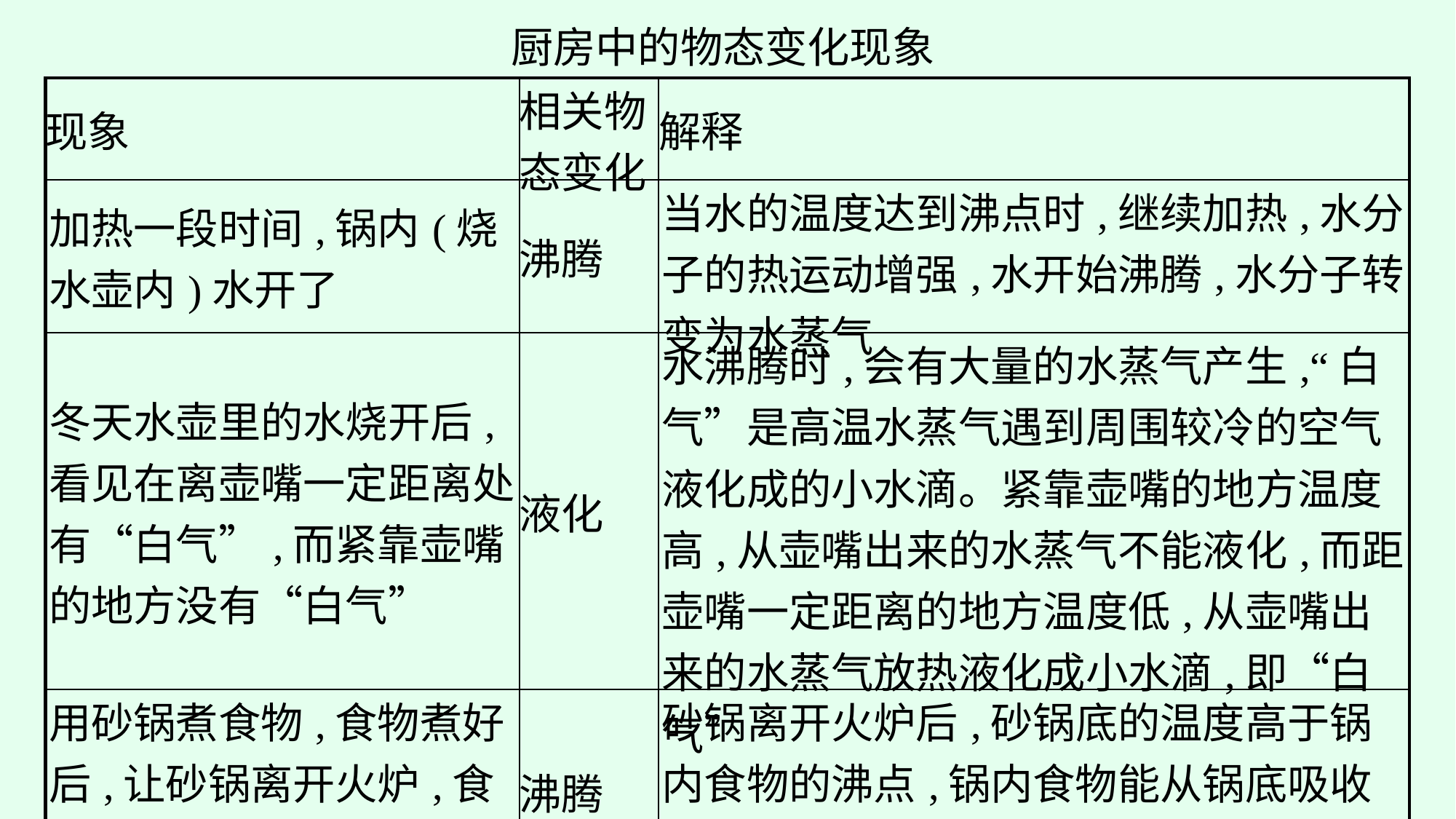

厨房中的物态变化现象
| 现象 | 相关物态变化 | 解释 |
| --- | --- | --- |
| 加热一段时间,锅内(烧水壶内)水开了 | 沸腾 | 当水的温度达到沸点时,继续加热,水分子的热运动增强,水开始沸腾,水分子转变为水蒸气 |
| 冬天水壶里的水烧开后,看见在离壶嘴一定距离处有“白气”,而紧靠壶嘴的地方没有“白气” | 液化 | 水沸腾时,会有大量的水蒸气产生,“白气”是高温水蒸气遇到周围较冷的空气液化成的小水滴。紧靠壶嘴的地方温度高,从壶嘴出来的水蒸气不能液化,而距壶嘴一定距离的地方温度低,从壶嘴出来的水蒸气放热液化成小水滴,即“白气” |
| 用砂锅煮食物,食物煮好后,让砂锅离开火炉,食物将在锅内继续沸腾一会儿 | 沸腾 | 砂锅离开火炉后,砂锅底的温度高于锅内食物的沸点,锅内食物能从锅底吸收热量,继续沸腾,直到锅底的温度降到沸点为止 |